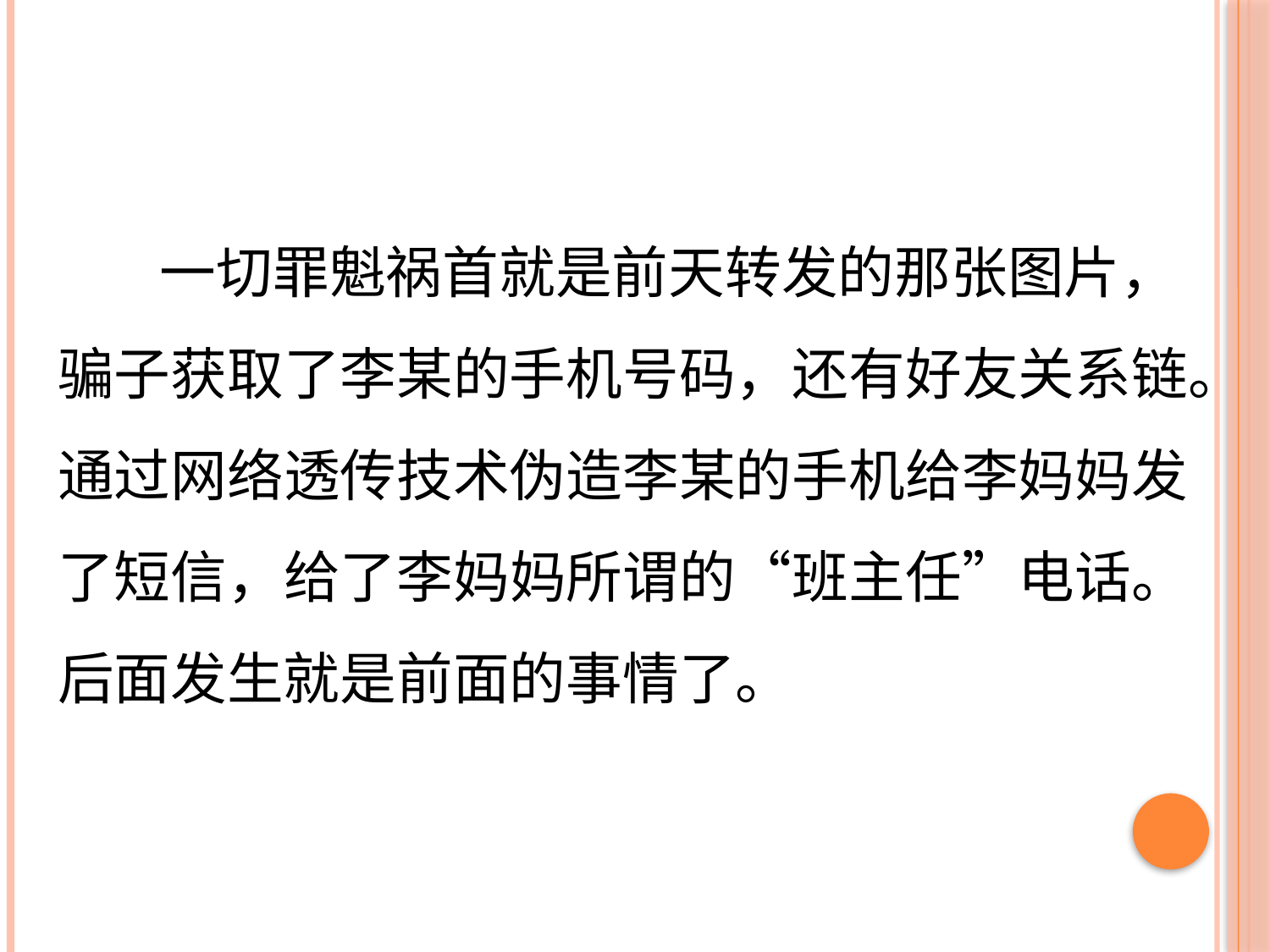

一切罪魁祸首就是前天转发的那张图片，骗子获取了李某的手机号码，还有好友关系链。通过网络透传技术伪造李某的手机给李妈妈发了短信，给了李妈妈所谓的“班主任”电话。后面发生就是前面的事情了。